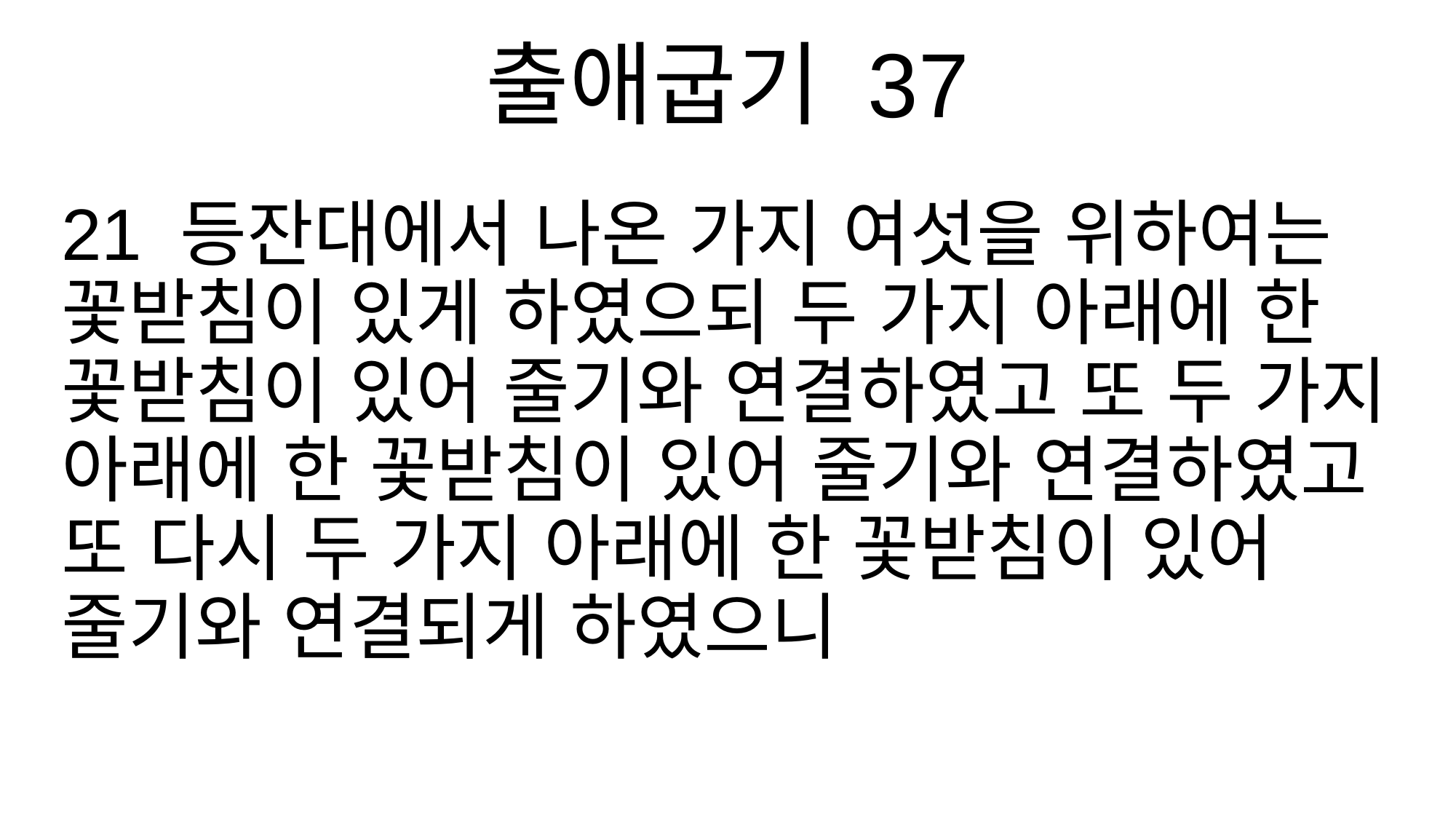

출애굽기 37
21 등잔대에서 나온 가지 여섯을 위하여는 꽃받침이 있게 하였으되 두 가지 아래에 한 꽃받침이 있어 줄기와 연결하였고 또 두 가지 아래에 한 꽃받침이 있어 줄기와 연결하였고 또 다시 두 가지 아래에 한 꽃받침이 있어 줄기와 연결되게 하였으니